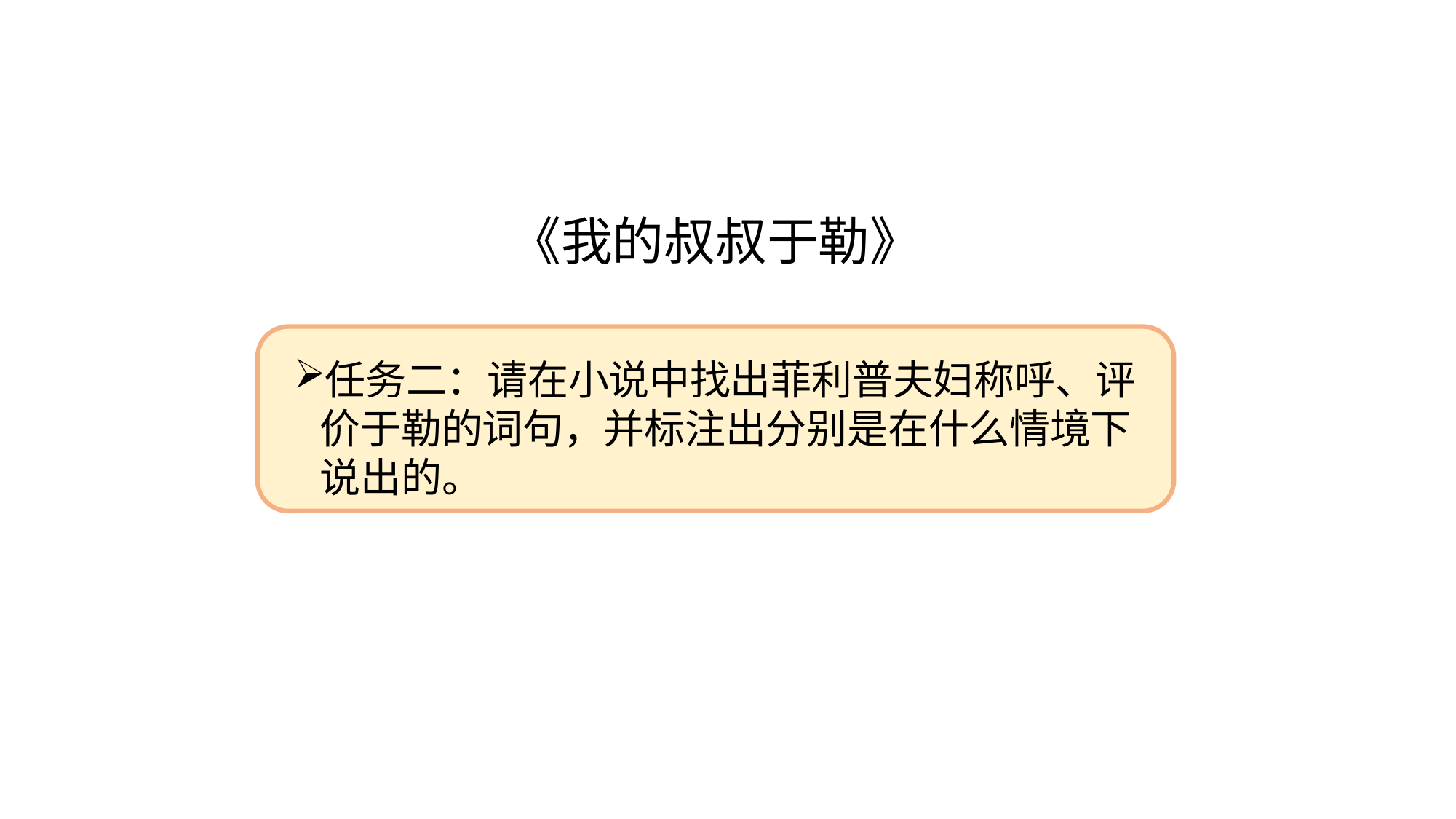

# 《我的叔叔于勒》

任务二：请在小说中找出菲利普夫妇称呼、评价于勒的词句，并标注出分别是在什么情境下说出的。